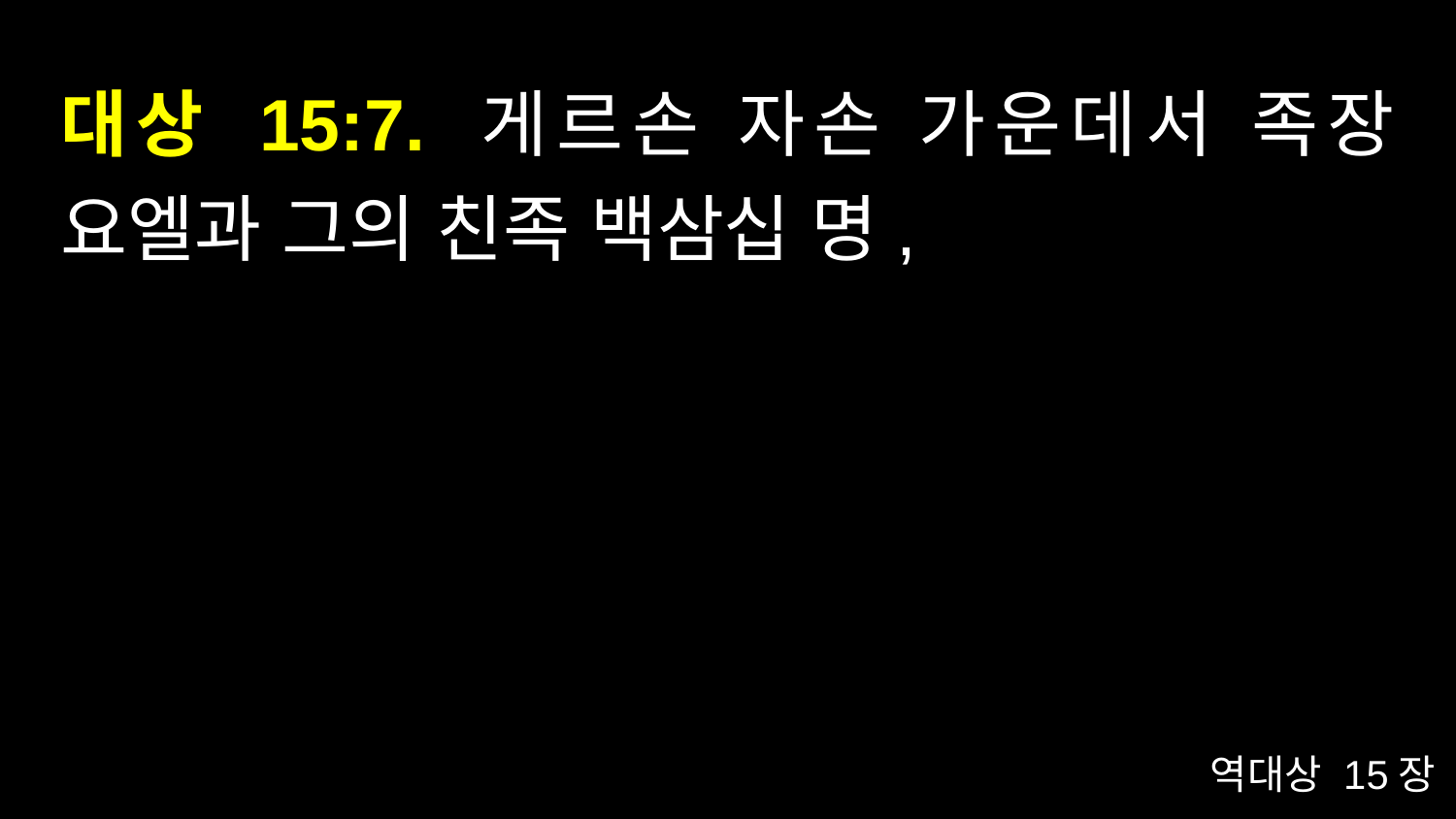

# 대상 15:7. 게르손 자손 가운데서 족장 요엘과 그의 친족 백삼십 명,
역대상 15장